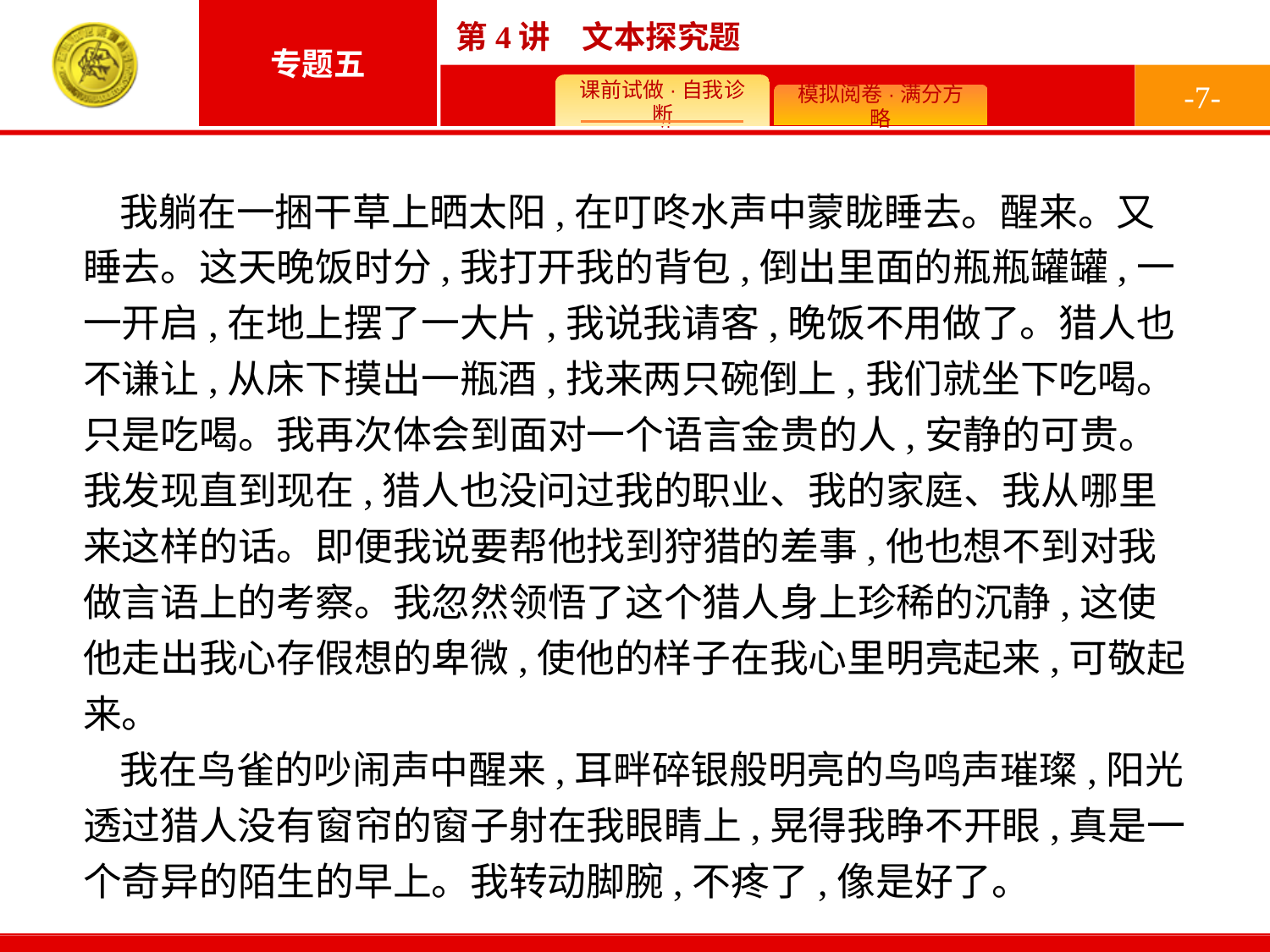

-7-
我躺在一捆干草上晒太阳,在叮咚水声中蒙眬睡去。醒来。又睡去。这天晚饭时分,我打开我的背包,倒出里面的瓶瓶罐罐,一一开启,在地上摆了一大片,我说我请客,晚饭不用做了。猎人也不谦让,从床下摸出一瓶酒,找来两只碗倒上,我们就坐下吃喝。只是吃喝。我再次体会到面对一个语言金贵的人,安静的可贵。我发现直到现在,猎人也没问过我的职业、我的家庭、我从哪里来这样的话。即便我说要帮他找到狩猎的差事,他也想不到对我做言语上的考察。我忽然领悟了这个猎人身上珍稀的沉静,这使他走出我心存假想的卑微,使他的样子在我心里明亮起来,可敬起来。
我在鸟雀的吵闹声中醒来,耳畔碎银般明亮的鸟鸣声璀璨,阳光透过猎人没有窗帘的窗子射在我眼睛上,晃得我睁不开眼,真是一个奇异的陌生的早上。我转动脚腕,不疼了,像是好了。